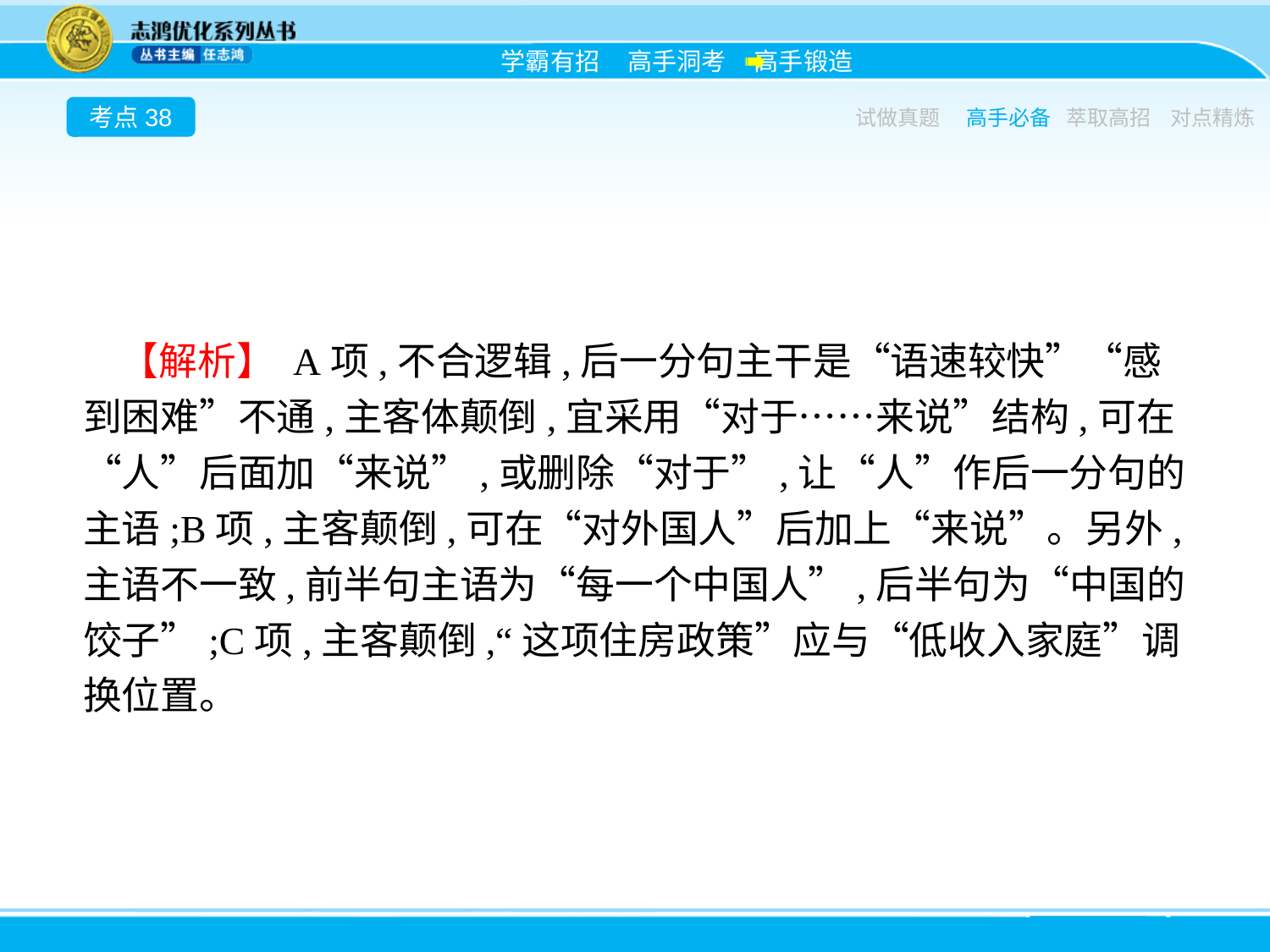

考点38
试做真题
高手必备
萃取高招
对点精炼
【解析】 A项,不合逻辑,后一分句主干是“语速较快”“感到困难”不通,主客体颠倒,宜采用“对于……来说”结构,可在“人”后面加“来说”,或删除“对于”,让“人”作后一分句的主语;B项,主客颠倒,可在“对外国人”后加上“来说”。另外,主语不一致,前半句主语为“每一个中国人”,后半句为“中国的饺子”;C项,主客颠倒,“这项住房政策”应与“低收入家庭”调换位置。